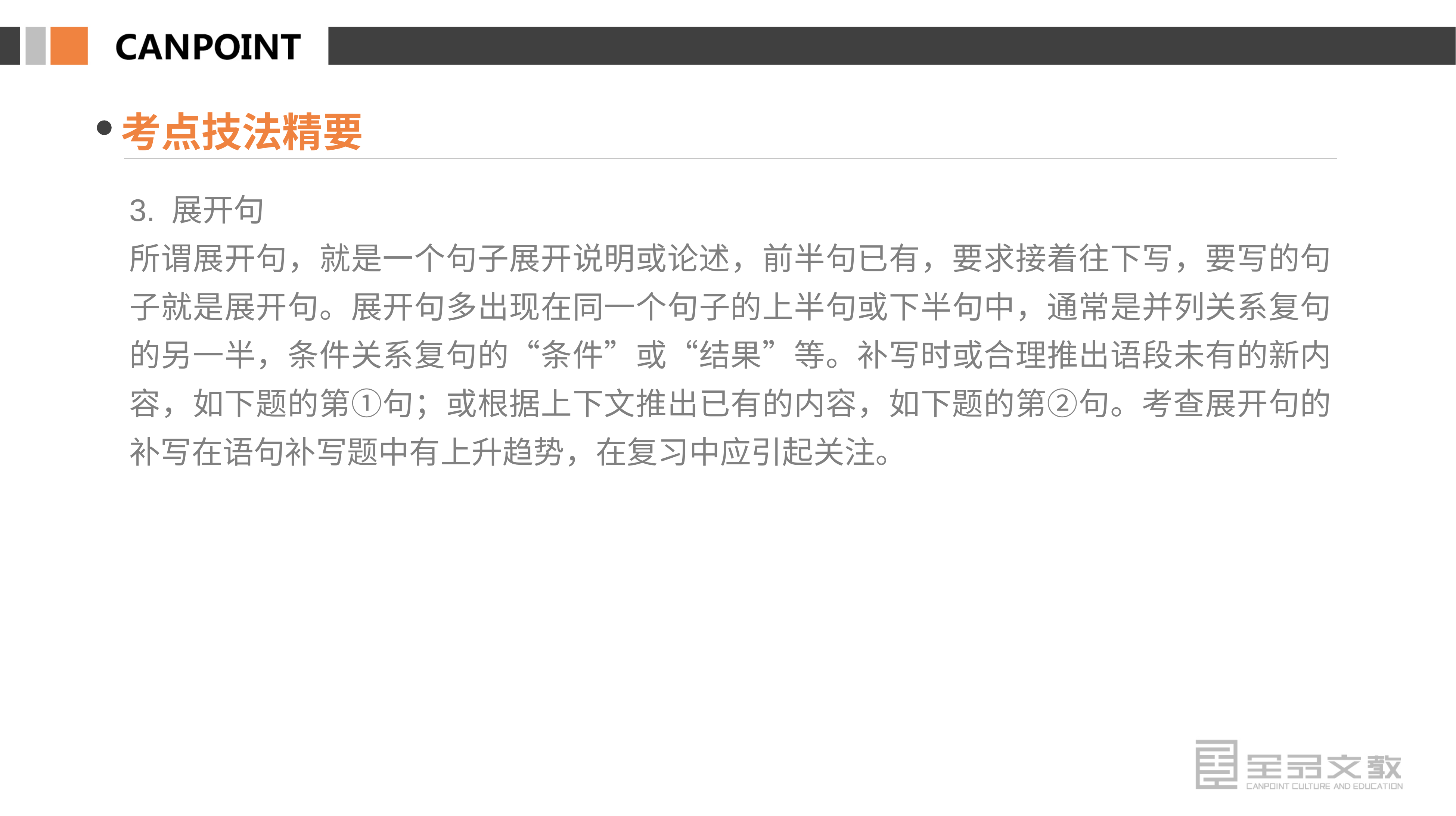

考点技法精要

3. 展开句
所谓展开句，就是一个句子展开说明或论述，前半句已有，要求接着往下写，要写的句子就是展开句。展开句多出现在同一个句子的上半句或下半句中，通常是并列关系复句的另一半，条件关系复句的“条件”或“结果”等。补写时或合理推出语段未有的新内容，如下题的第①句；或根据上下文推出已有的内容，如下题的第②句。考查展开句的补写在语句补写题中有上升趋势，在复习中应引起关注。